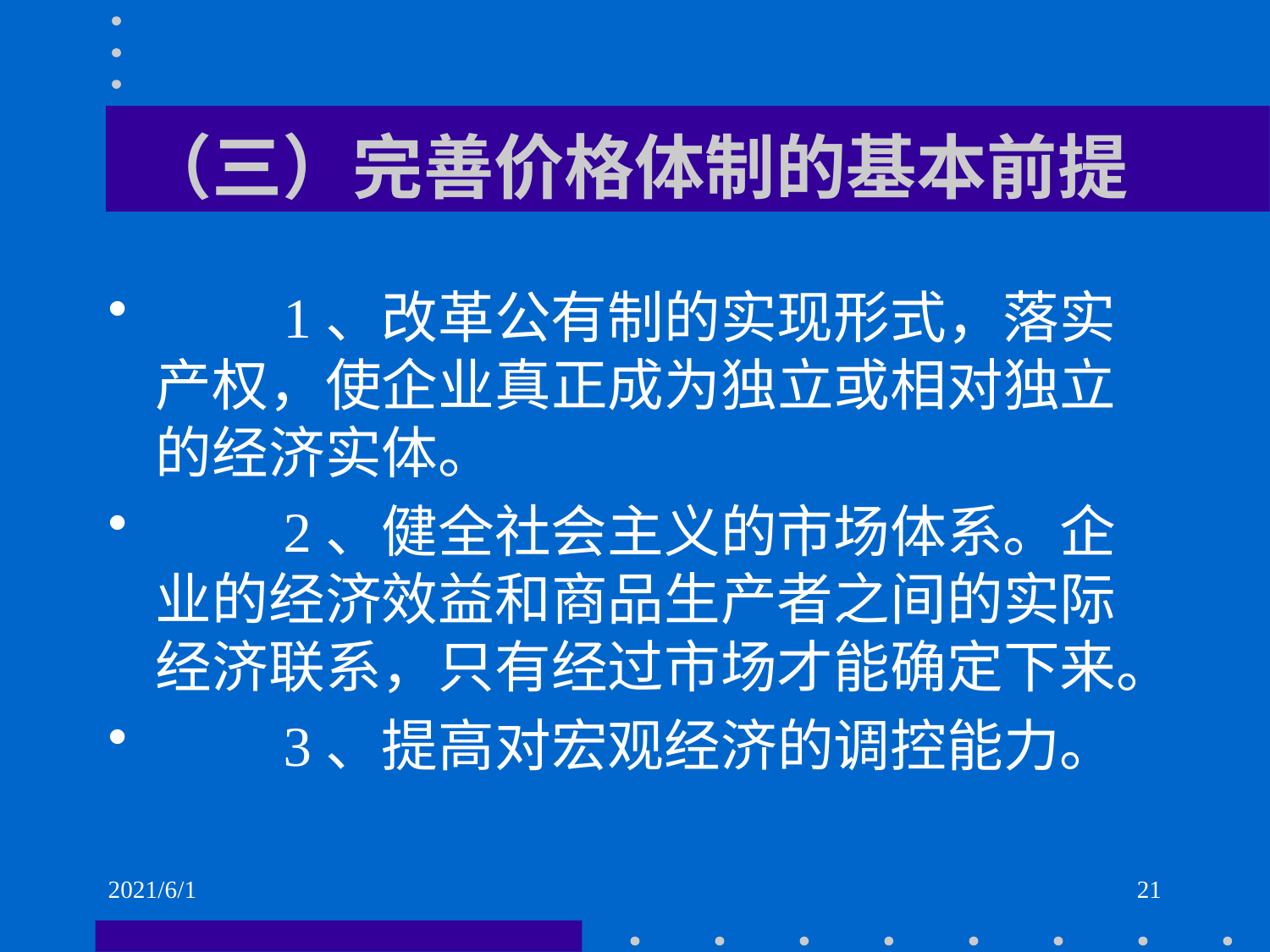

# （三）完善价格体制的基本前提
         1、改革公有制的实现形式，落实产权，使企业真正成为独立或相对独立的经济实体。
         2、健全社会主义的市场体系。企业的经济效益和商品生产者之间的实际经济联系，只有经过市场才能确定下来。
         3、提高对宏观经济的调控能力。
2021/6/1
21